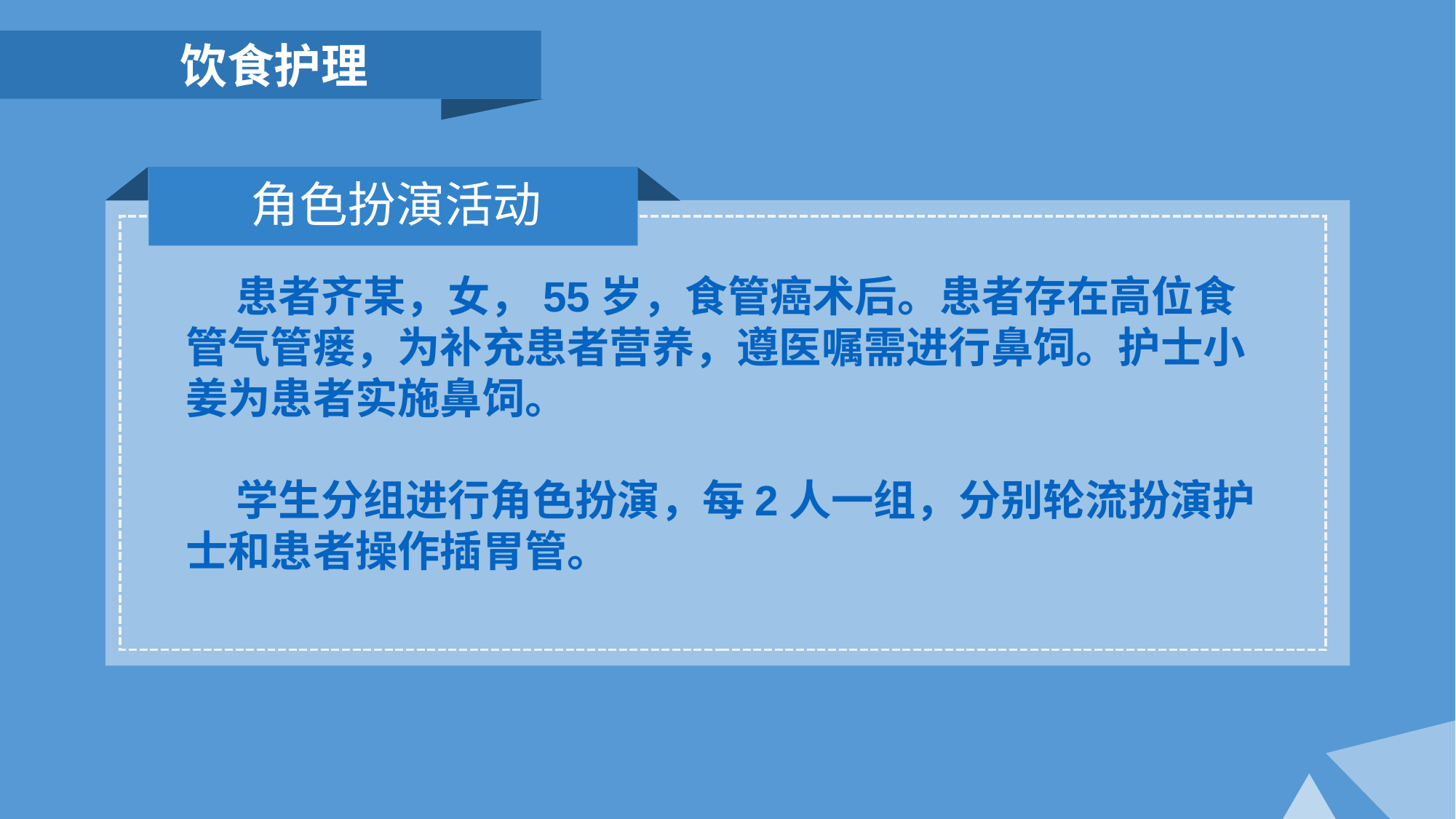

饮食护理

角色扮演活动

       患者齐某，女，55岁，食管癌术后。患者存在高位食管气管瘘，为补充患者营养，遵医嘱需进行鼻饲。护士小姜为患者实施鼻饲。

       学生分组进行角色扮演，每2人一组，分别轮流扮演护士和患者操作插胃管。